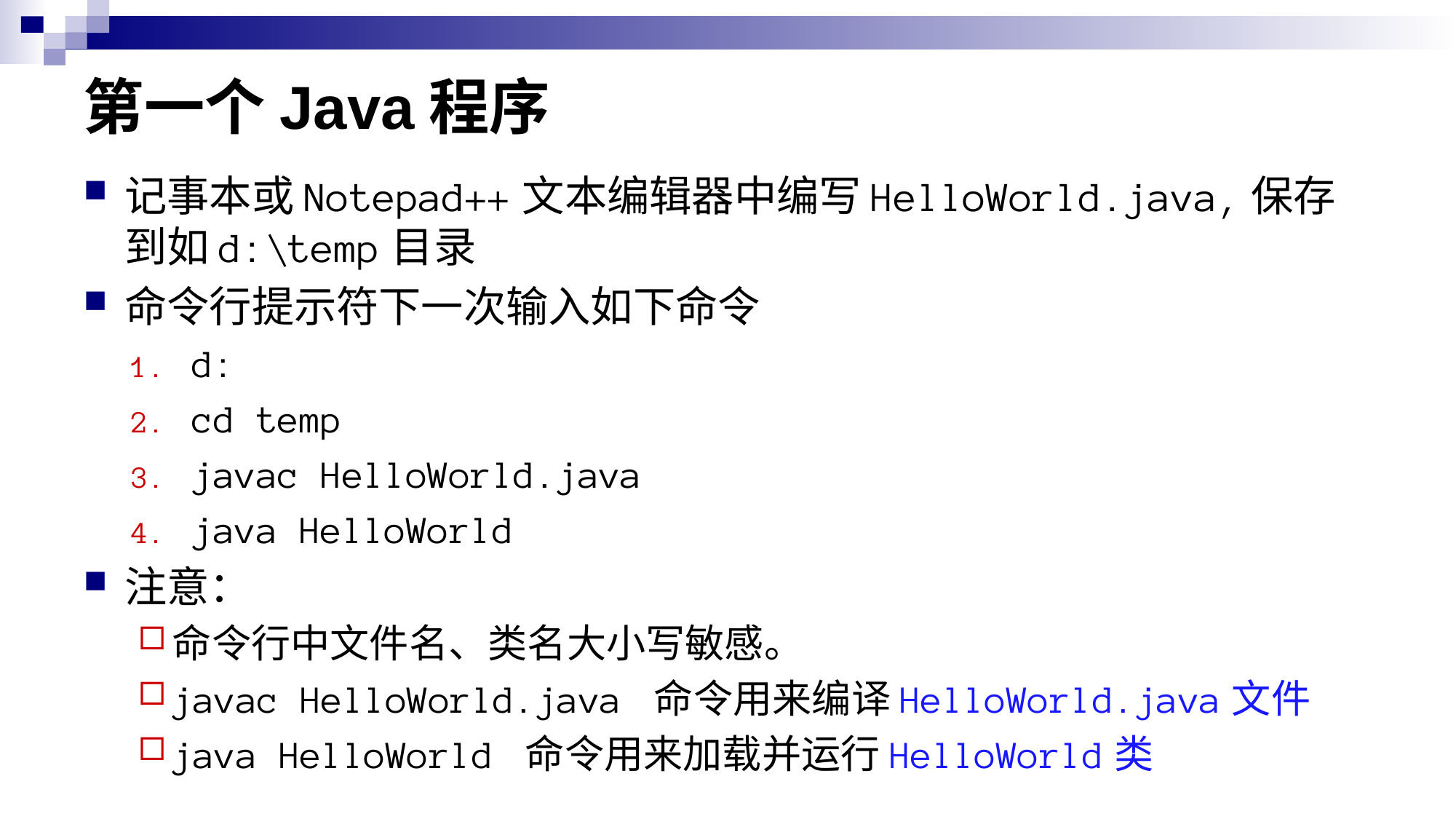

# 第一个Java程序
记事本或Notepad++文本编辑器中编写HelloWorld.java,保存到如d:\temp目录
命令行提示符下一次输入如下命令
d:
cd temp
javac HelloWorld.java
java HelloWorld
注意：
命令行中文件名、类名大小写敏感。
javac HelloWorld.java 命令用来编译HelloWorld.java文件
java HelloWorld 命令用来加载并运行HelloWorld类